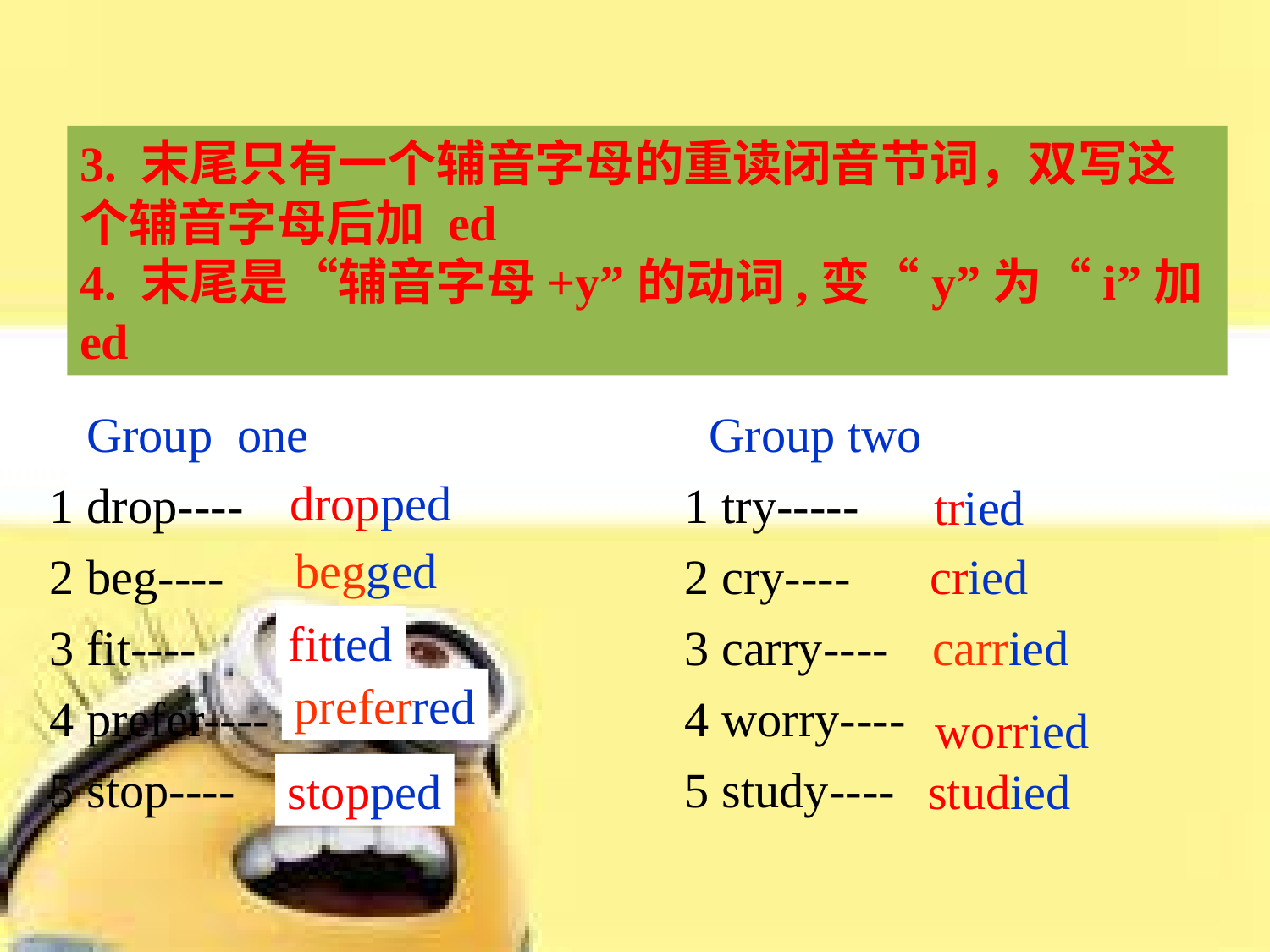

3. 末尾只有一个辅音字母的重读闭音节词，双写这个辅音字母后加 ed
4. 末尾是“辅音字母+y”的动词,变“y”为“i”加 ed
   Group  one                 		  Group two
1 drop---- 　　　　　　　	1 try-----
2 beg---- 　　　　　　　　 	2 cry----
3 fit----　　　　　　　　　	3 carry----
4 prefer---- 　 　　　　     	4 worry----
5 stop----　　　　　　　　 	5 study----

dropped
tried
begged
cried
fitted
carried
preferred
worried
stopped
studied